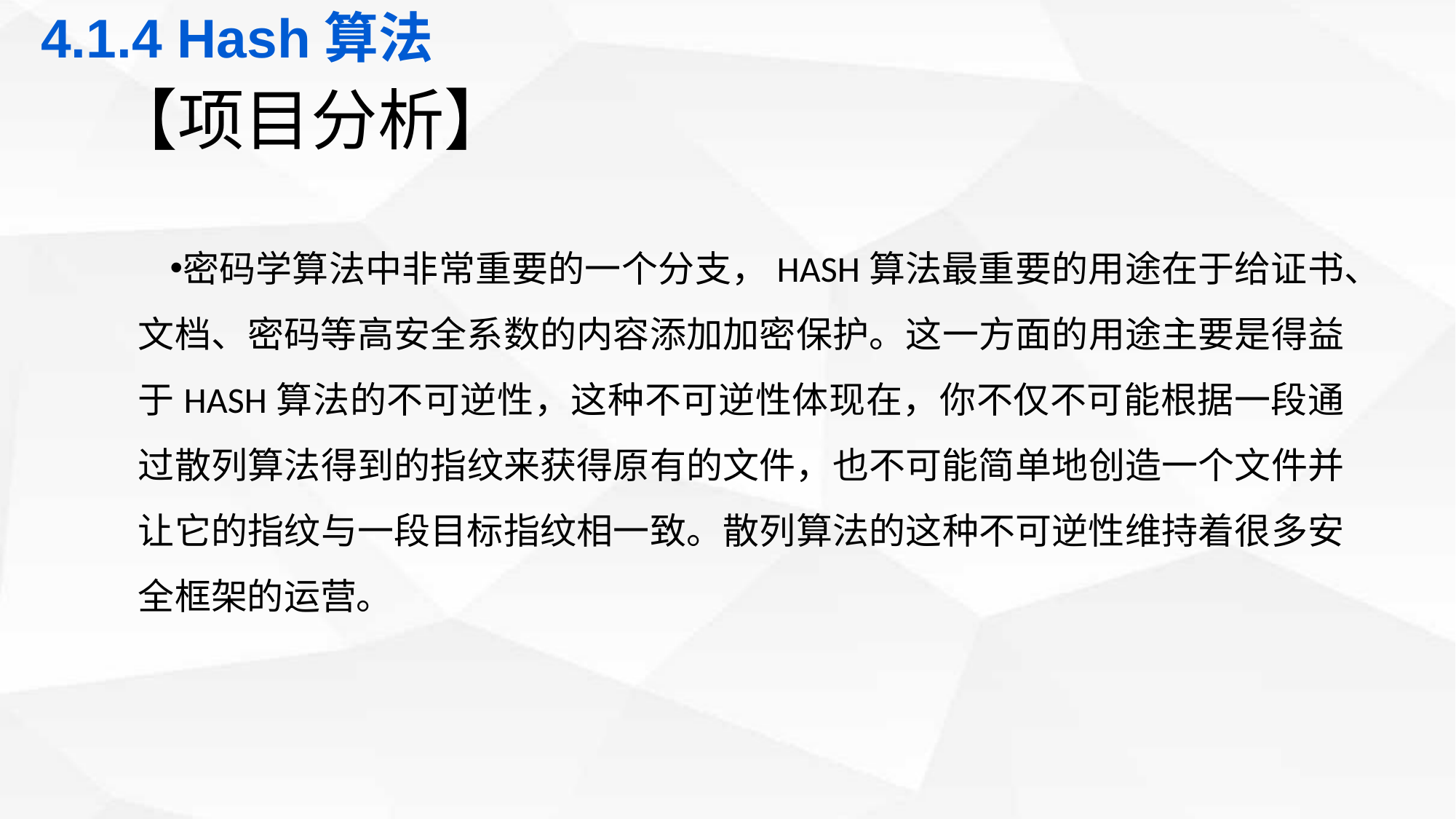

4.1.4 Hash算法
# 【项目分析】
密码学算法中非常重要的一个分支，HASH算法最重要的用途在于给证书、文档、密码等高安全系数的内容添加加密保护。这一方面的用途主要是得益于HASH算法的不可逆性，这种不可逆性体现在，你不仅不可能根据一段通过散列算法得到的指纹来获得原有的文件，也不可能简单地创造一个文件并让它的指纹与一段目标指纹相一致。散列算法的这种不可逆性维持着很多安全框架的运营。